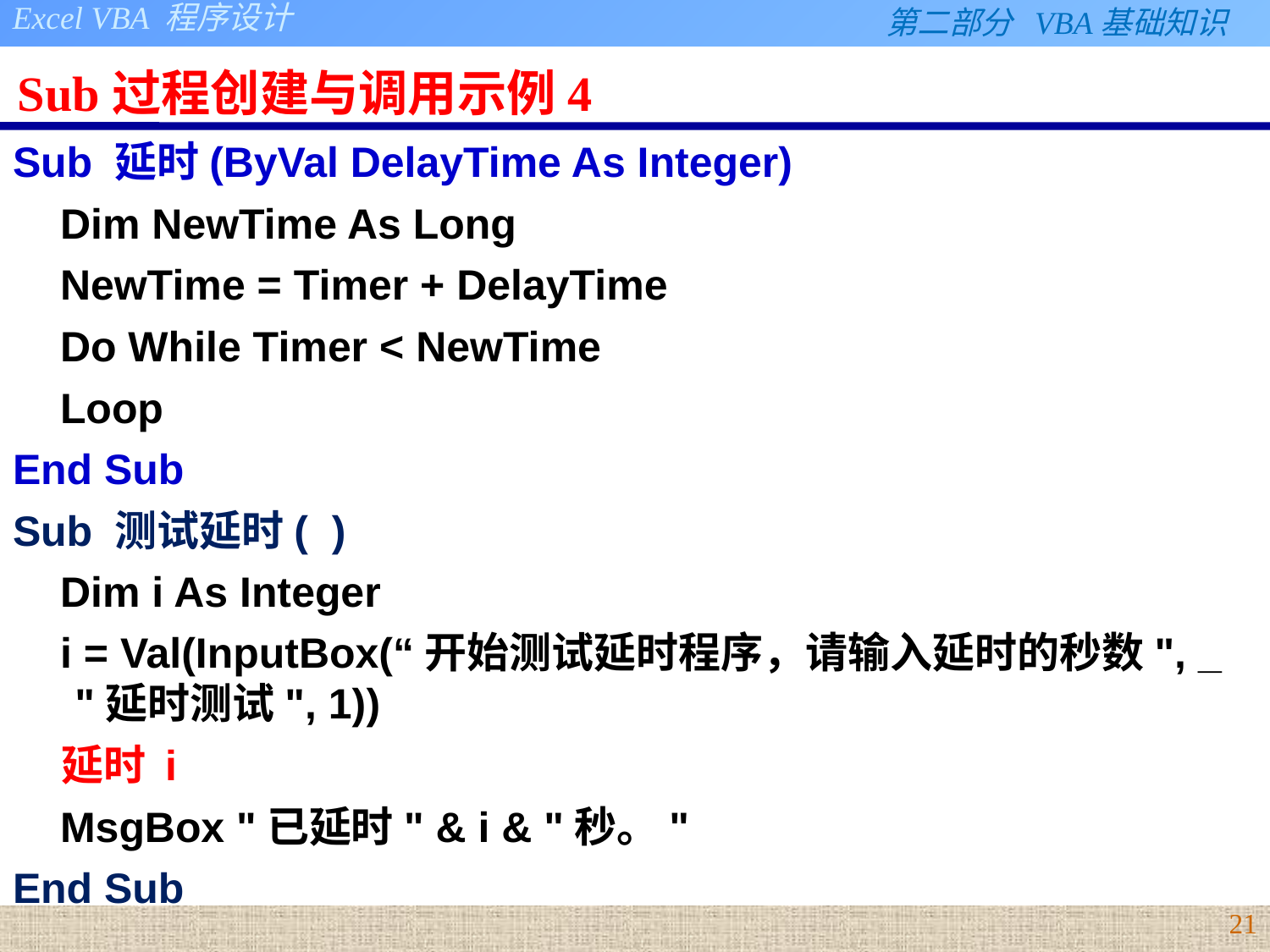

# Sub过程创建与调用示例4
Sub 延时(ByVal DelayTime As Integer)
    Dim NewTime As Long
    NewTime = Timer + DelayTime
    Do While Timer < NewTime
    Loop
End Sub
Sub 测试延时(  )
    Dim i As Integer
    i = Val(InputBox(“开始测试延时程序，请输入延时的秒数", _
 "延时测试", 1))
    延时 i
    MsgBox "已延时" & i & "秒。"
End Sub